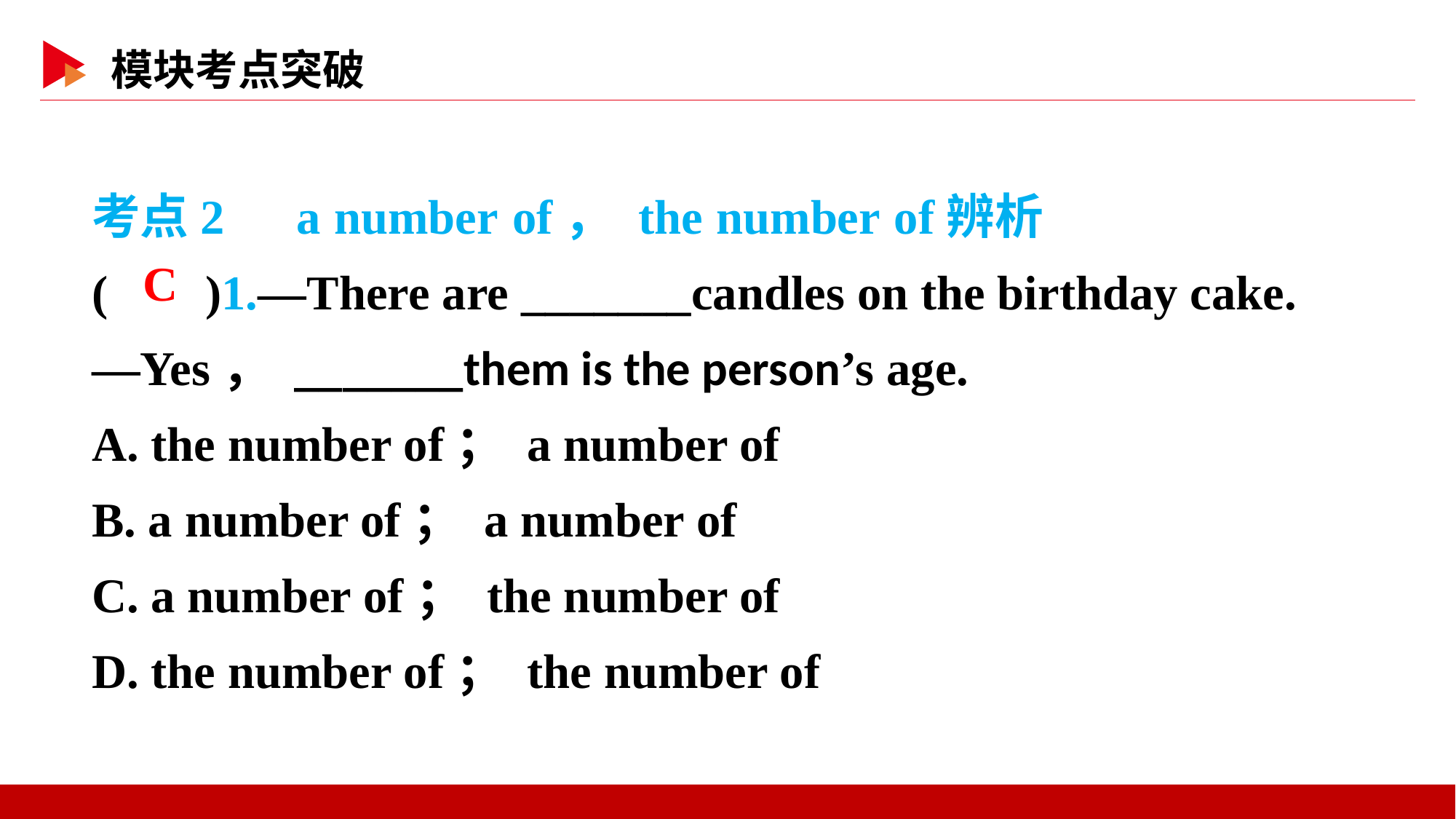

考点2　a number of， the number of辨析
(        )1.—There are _______candles on the birthday cake.
—Yes， _______them is the person’s age.
A. the number of； a number of
B. a number of； a number of
C. a number of； the number of
D. the number of； the number of
   C